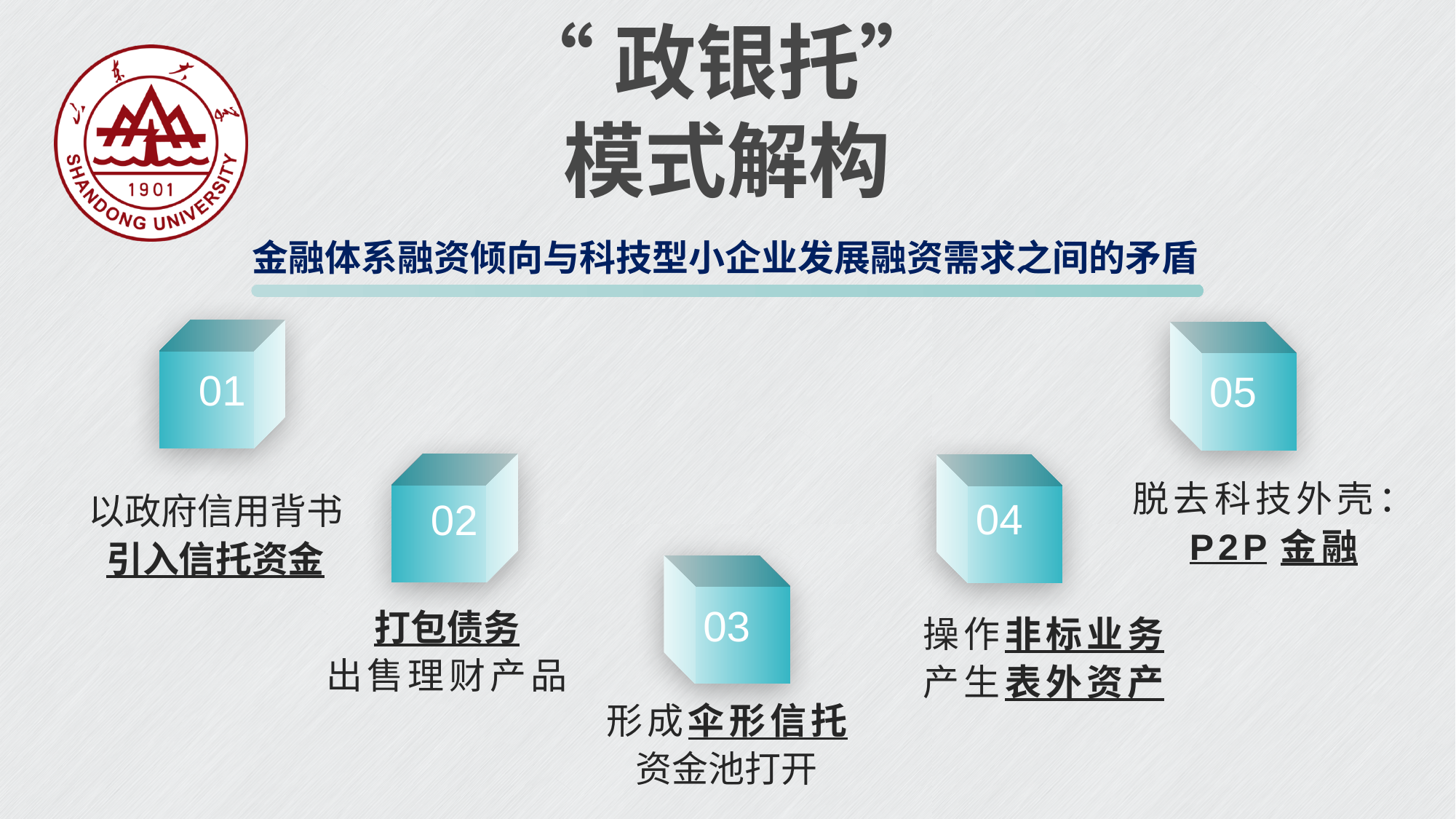

“政银托”
模式解构
金融体系融资倾向与科技型小企业发展融资需求之间的矛盾

01

05

02

04
脱去科技外壳：
P2P金融
以政府信用背书
引入信托资金

03
打包债务
出售理财产品
操作非标业务
产生表外资产
形成伞形信托
资金池打开